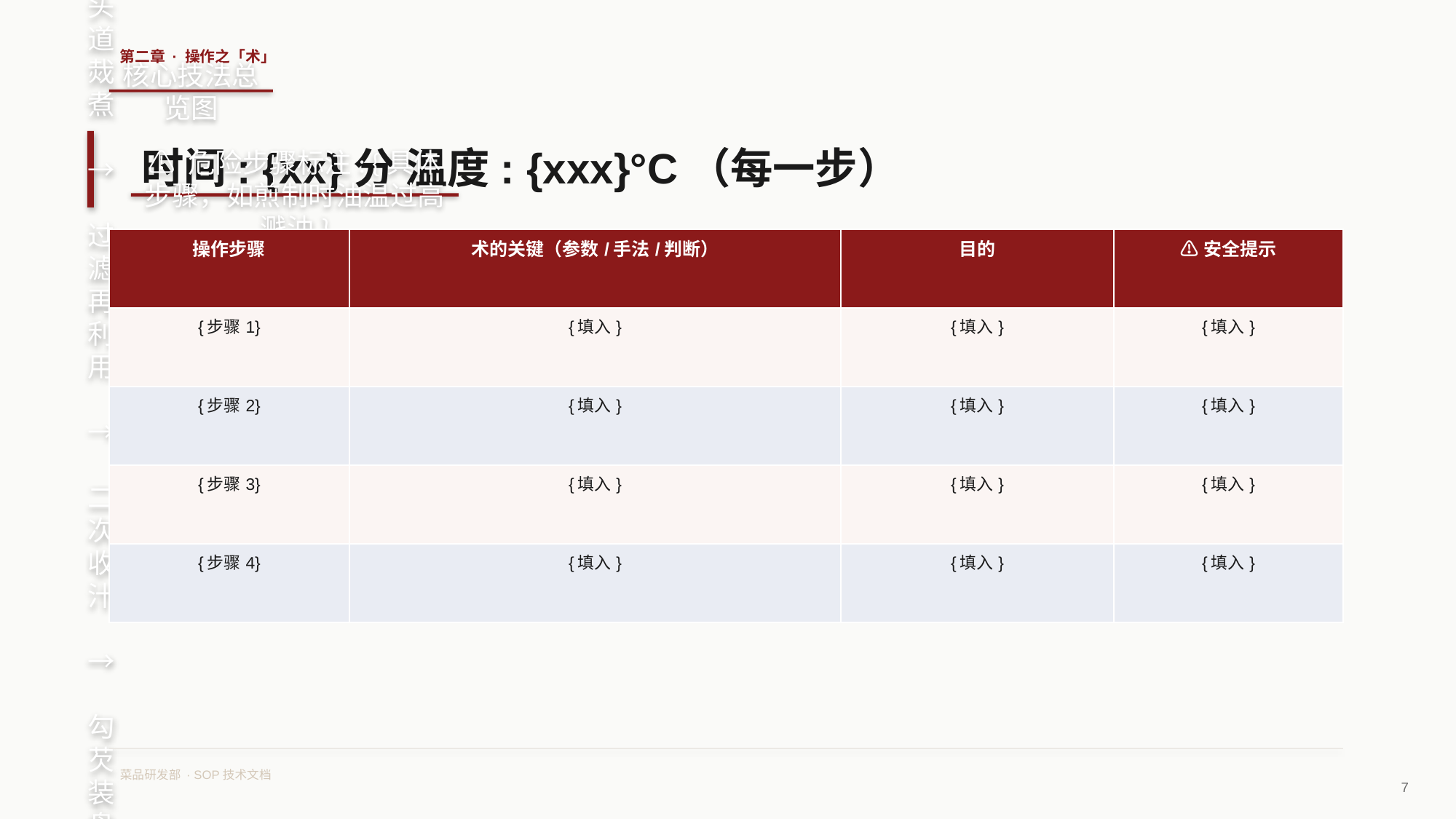

第二章 · 操作之「术」
核心技法总览图
时间: {xx}分 温度: {xxx}°C（每一步）
选料预处理 → 煎制锁水 → 头道烖煮 → 过滤再利用 → 二次收汁 → 勾芡装盘
⚠ 危险步骤标注: {具体步骤，如煎制时油温过高溅油}
| 操作步骤 | 术的关键（参数/手法/判断） | 目的 | ⚠安全提示 |
| --- | --- | --- | --- |
| {步骤1} | {填入} | {填入} | {填入} |
| {步骤2} | {填入} | {填入} | {填入} |
| {步骤3} | {填入} | {填入} | {填入} |
| {步骤4} | {填入} | {填入} | {填入} |

菜品研发部 · SOP技术文档
7